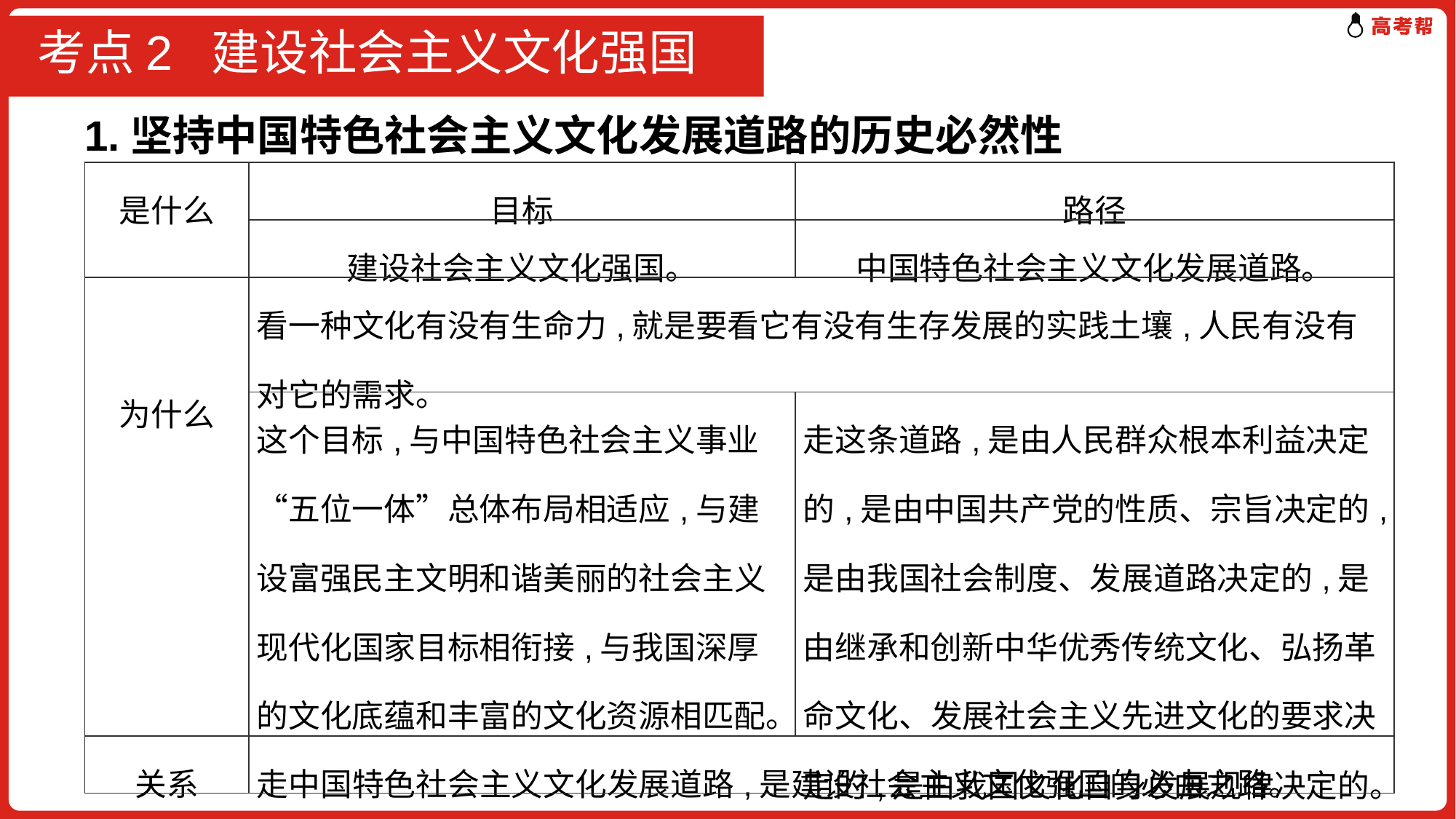

# 考点2  建设社会主义文化强国
1.坚持中国特色社会主义文化发展道路的历史必然性
| 是什么 | 目标 | 路径 |
| --- | --- | --- |
|  | 建设社会主义文化强国。 | 中国特色社会主义文化发展道路。 |
| 为什么 | 看一种文化有没有生命力,就是要看它有没有生存发展的实践土壤,人民有没有对它的需求。 |  |
|  | 这个目标,与中国特色社会主义事业“五位一体”总体布局相适应,与建设富强民主文明和谐美丽的社会主义现代化国家目标相衔接,与我国深厚的文化底蕴和丰富的文化资源相匹配。 | 走这条道路,是由人民群众根本利益决定的,是由中国共产党的性质、宗旨决定的,是由我国社会制度、发展道路决定的,是由继承和创新中华优秀传统文化、弘扬革命文化、发展社会主义先进文化的要求决定的,是由我国文化自身发展规律决定的。 |
| 关系 | 走中国特色社会主义文化发展道路,是建设社会主义文化强国的必由之路。 |  |